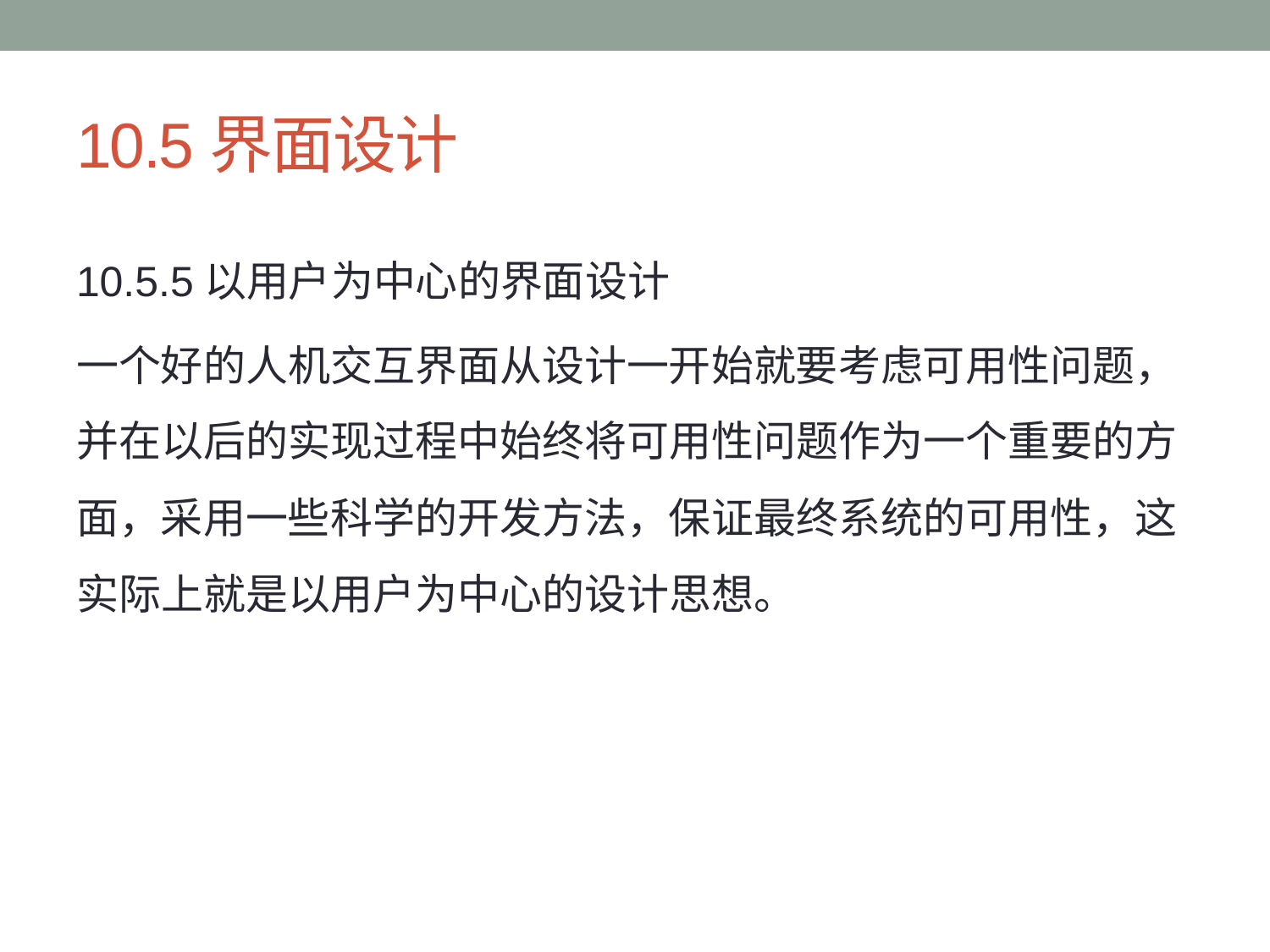

# 10.5界面设计
10.5.5以用户为中心的界面设计
一个好的人机交互界面从设计一开始就要考虑可用性问题，并在以后的实现过程中始终将可用性问题作为一个重要的方面，采用一些科学的开发方法，保证最终系统的可用性，这实际上就是以用户为中心的设计思想。